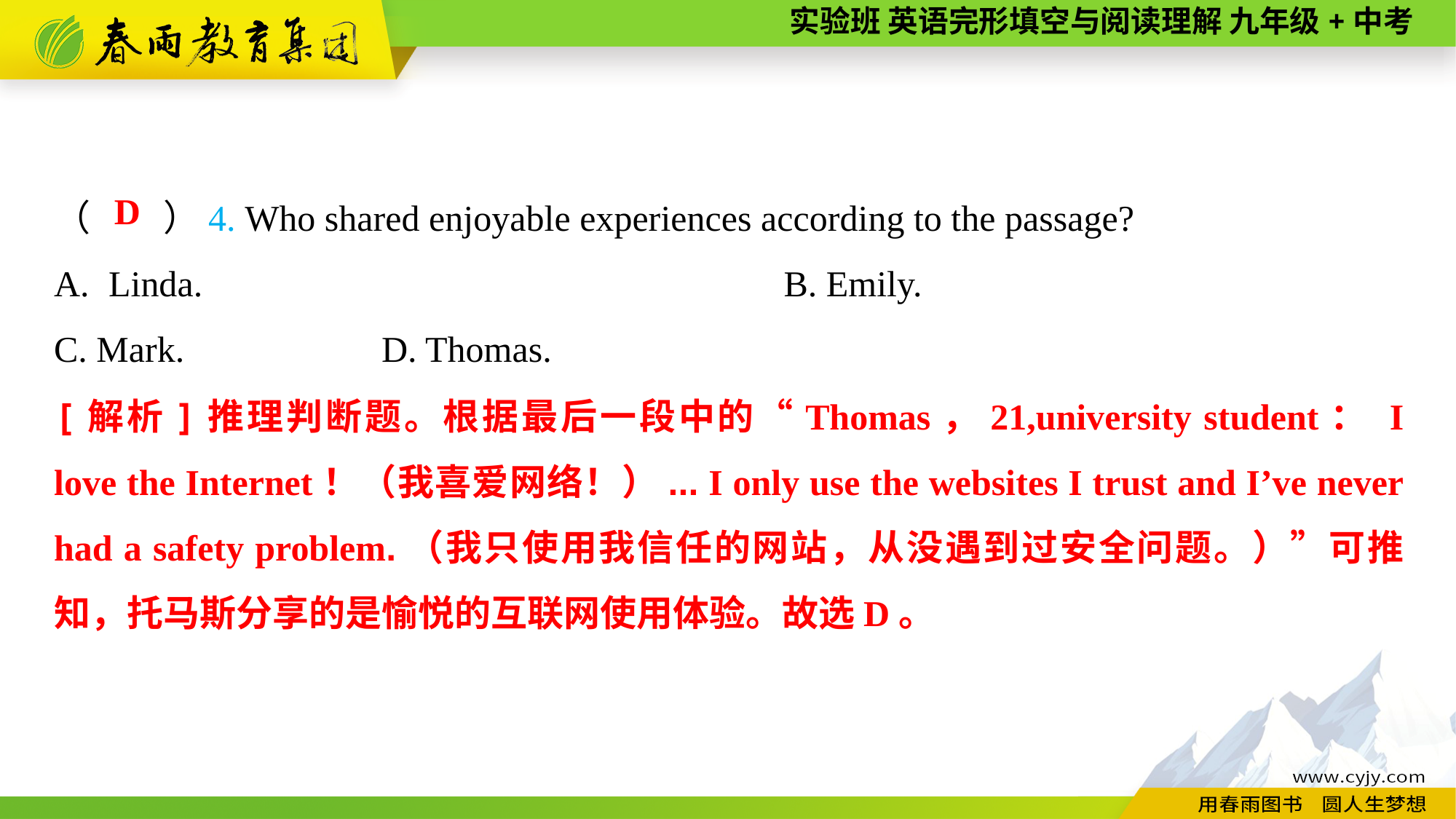

（　　）4. Who shared enjoyable experiences according to the passage?
Linda.		B. Emily.
C. Mark.		D. Thomas.
D
[解析]推理判断题。根据最后一段中的“Thomas，21,university student： I love the Internet！（我喜爱网络！）... I only use the websites I trust and I’ve never had a safety problem.（我只使用我信任的网站，从没遇到过安全问题。）”可推知，托马斯分享的是愉悦的互联网使用体验。故选D。